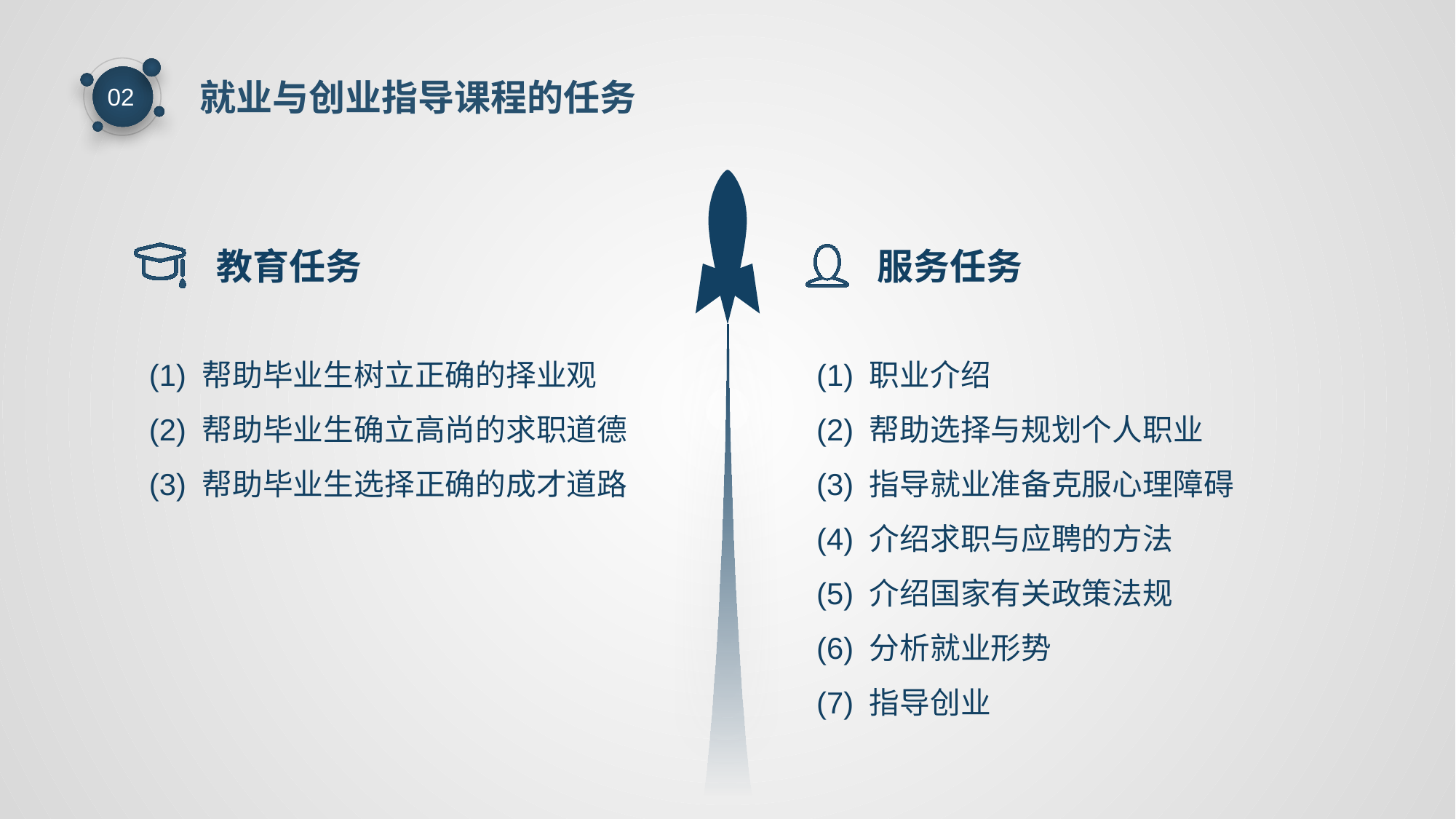

就业与创业指导课程的任务
02

教育任务

(1) 帮助毕业生树立正确的择业观
(2) 帮助毕业生确立高尚的求职道德
(3) 帮助毕业生选择正确的成才道路
服务任务

(1) 职业介绍
(2) 帮助选择与规划个人职业
(3) 指导就业准备克服心理障碍
(4) 介绍求职与应聘的方法
(5) 介绍国家有关政策法规
(6) 分析就业形势
(7) 指导创业